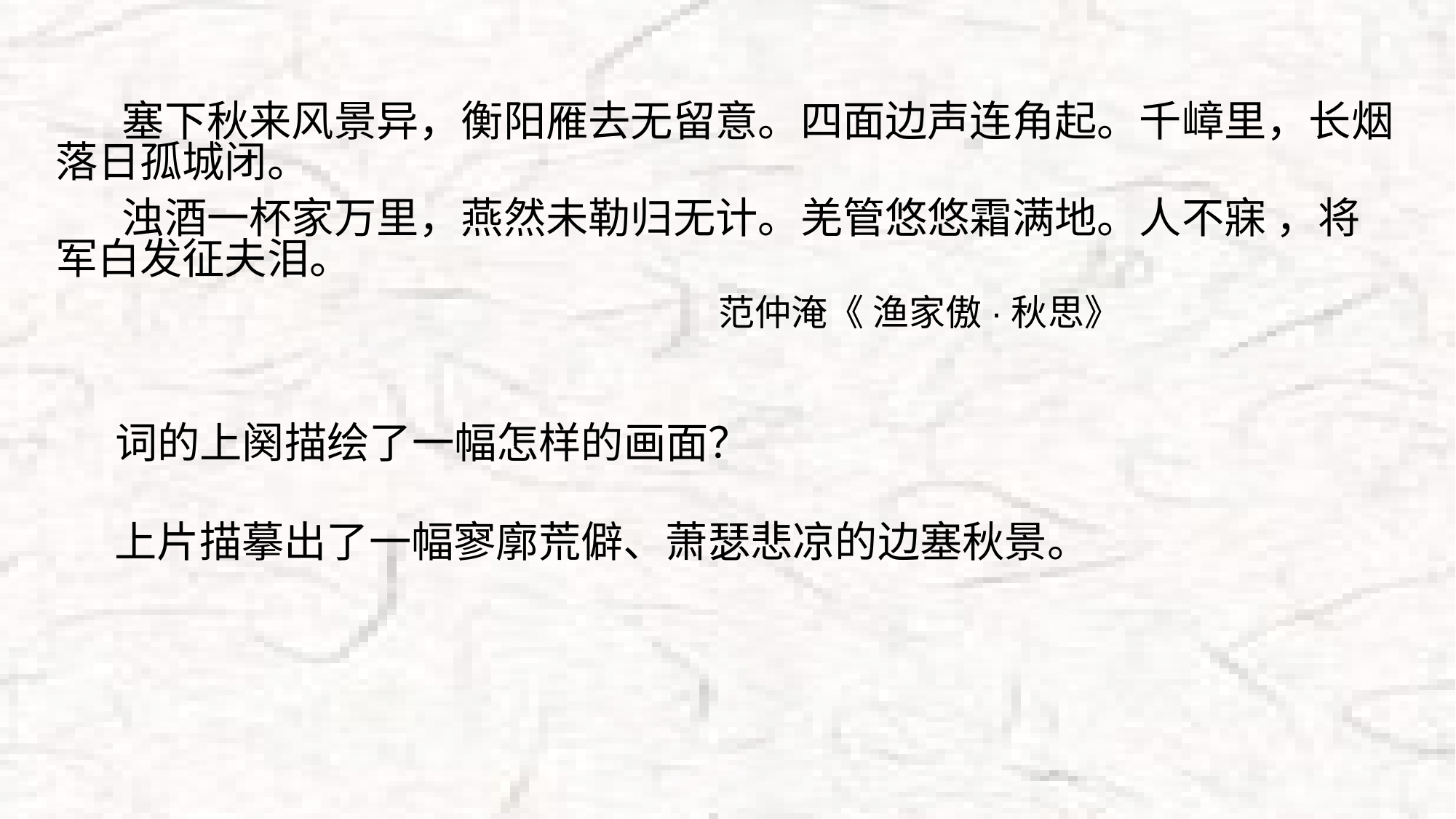

塞下秋来风景异，衡阳雁去无留意。四面边声连角起。千嶂里，长烟落日孤城闭。
      浊酒一杯家万里，燕然未勒归无计。羌管悠悠霜满地。人不寐 ，将军白发征夫泪。
                                                                                范仲淹《 渔家傲·秋思》
词的上阕描绘了一幅怎样的画面？
上片描摹出了一幅寥廓荒僻、萧瑟悲凉的边塞秋景。